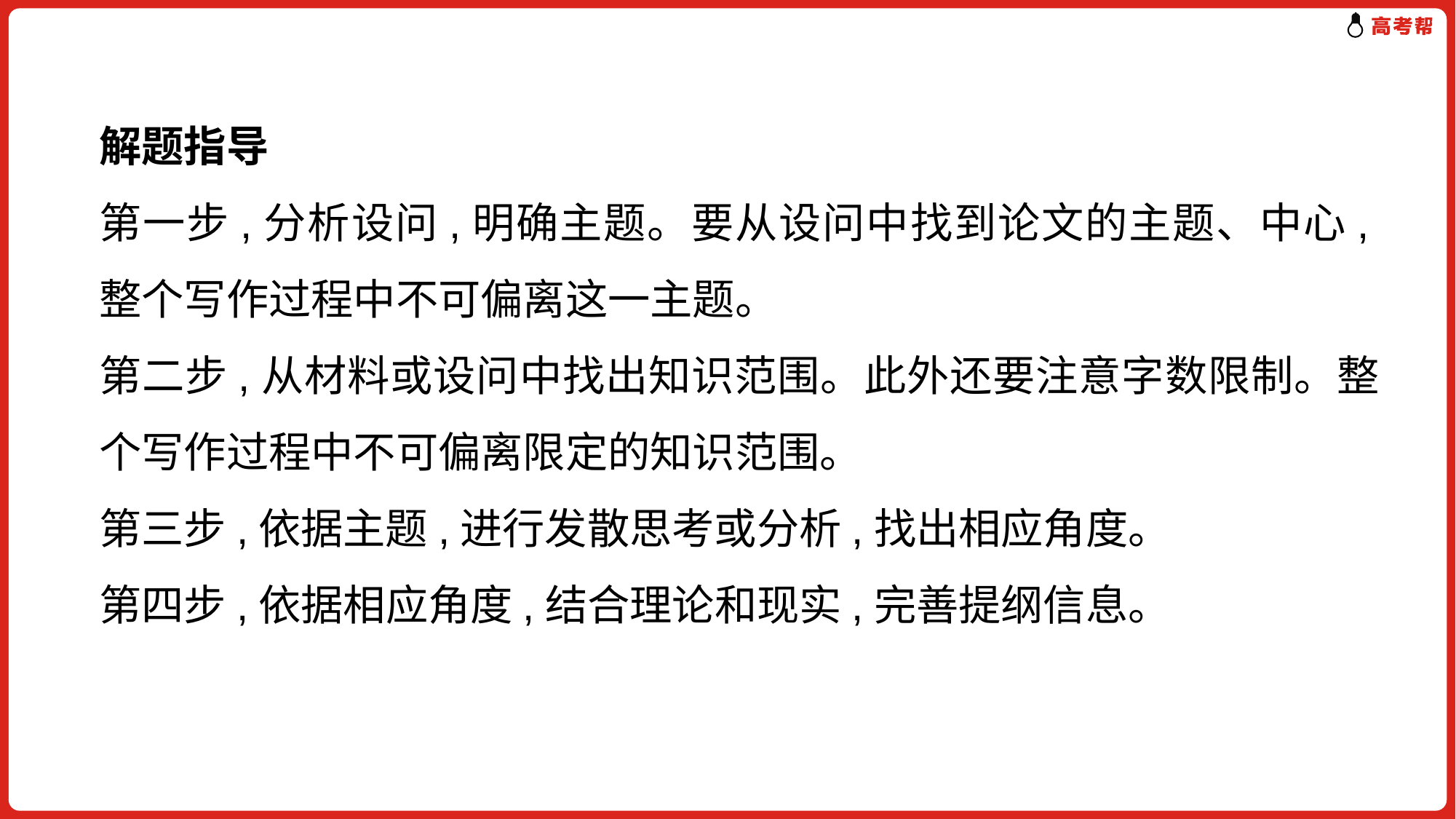

解题指导
第一步,分析设问,明确主题。要从设问中找到论文的主题、中心,整个写作过程中不可偏离这一主题。
第二步,从材料或设问中找出知识范围。此外还要注意字数限制。整个写作过程中不可偏离限定的知识范围。
第三步,依据主题,进行发散思考或分析,找出相应角度。
第四步,依据相应角度,结合理论和现实,完善提纲信息。